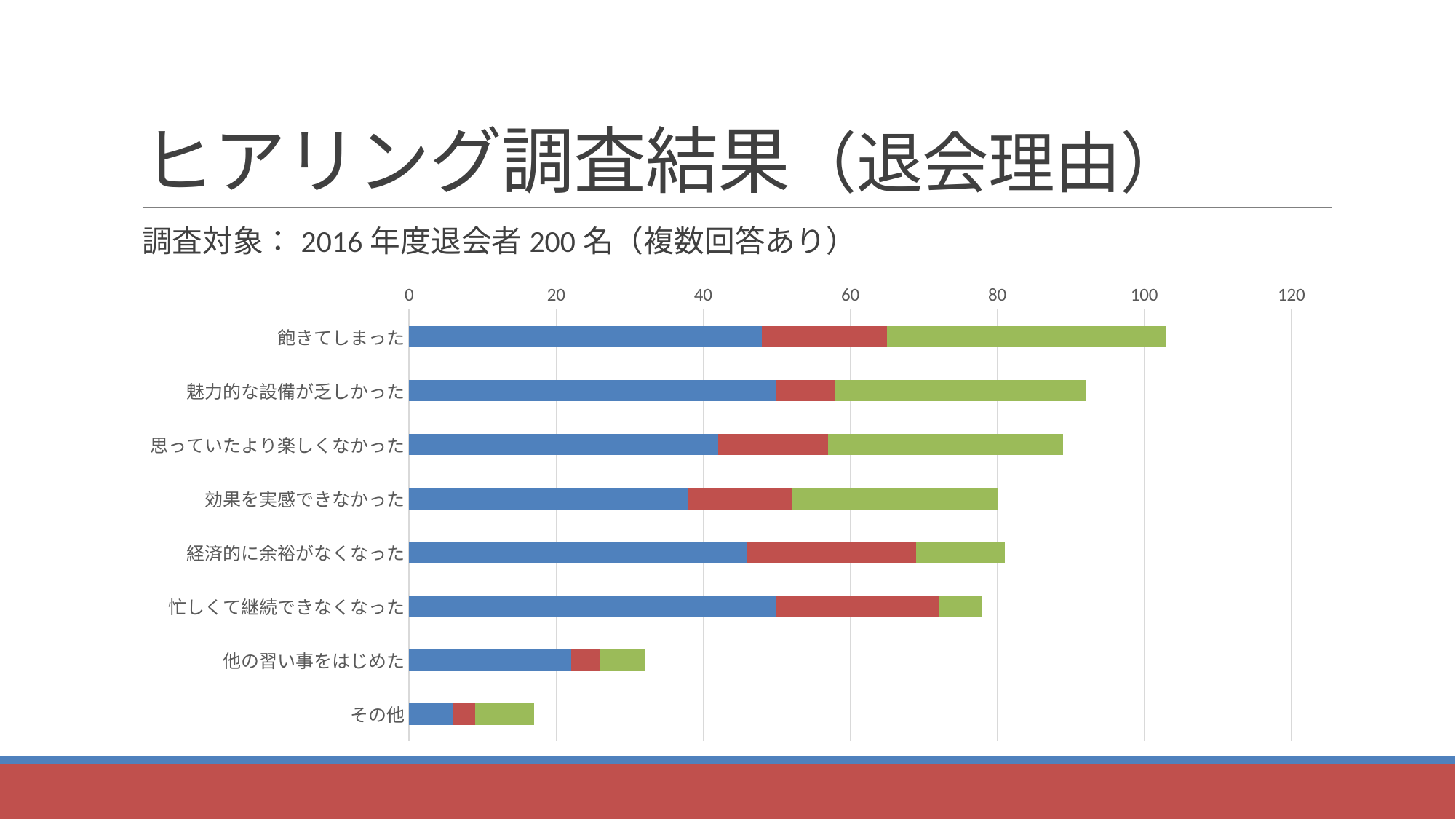

# ヒアリング調査結果（退会理由）
調査対象：2016年度退会者200名（複数回答あり）

### Chart

| Category | 20～30代 | 40～50代 | 60～70代 |
|---|---|---|---|
| 飽きてしまった | 48.0 | 17.0 | 38.0 |
| 魅力的な設備が乏しかった | 50.0 | 8.0 | 34.0 |
| 思っていたより楽しくなかった | 42.0 | 15.0 | 32.0 |
| 効果を実感できなかった | 38.0 | 14.0 | 28.0 |
| 経済的に余裕がなくなった | 46.0 | 23.0 | 12.0 |
| 忙しくて継続できなくなった | 50.0 | 22.0 | 6.0 |
| 他の習い事をはじめた | 22.0 | 4.0 | 6.0 |
| その他 | 6.0 | 3.0 | 8.0 |